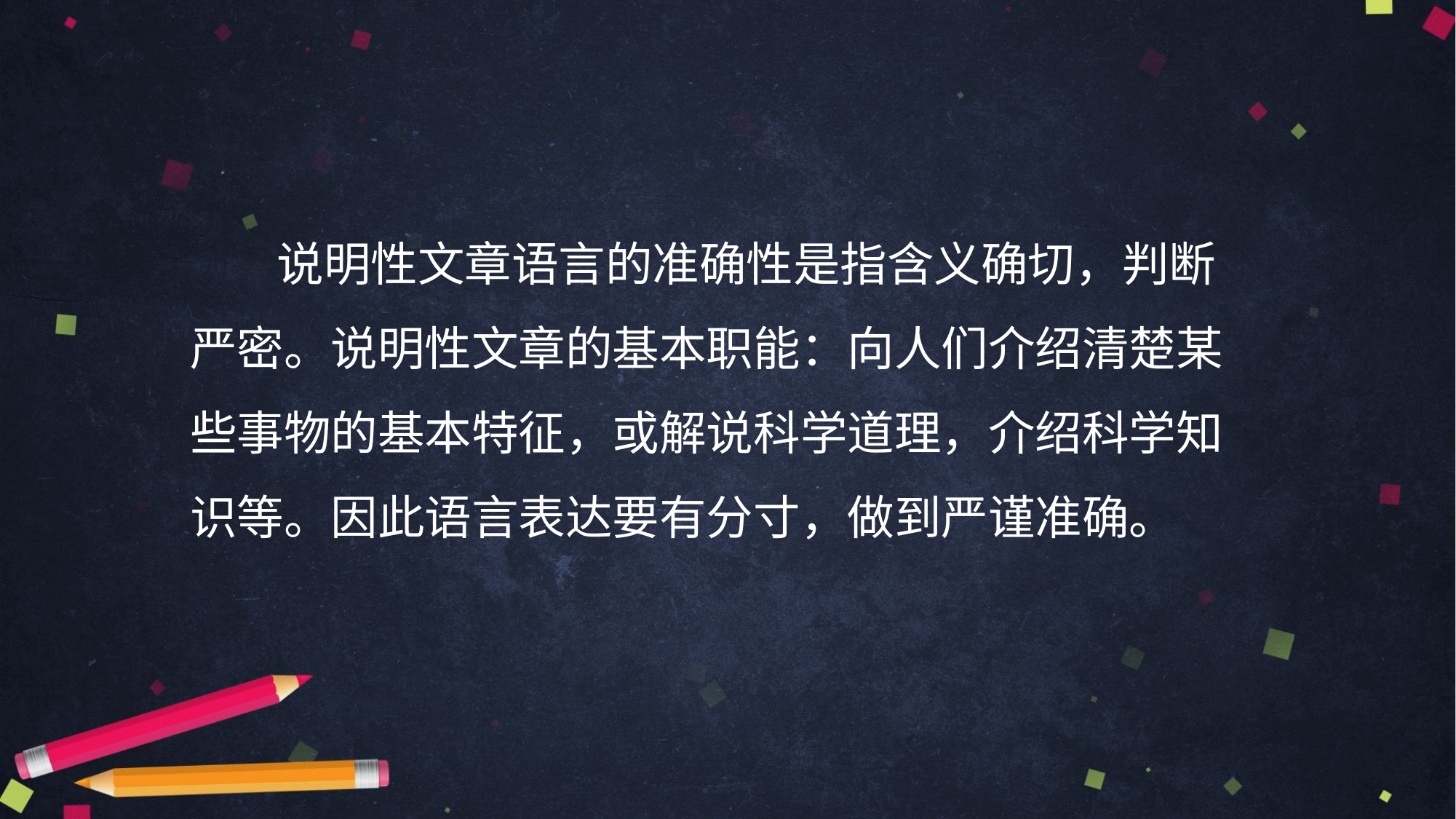

说明性文章语言的准确性是指含义确切，判断严密。说明性文章的基本职能：向人们介绍清楚某些事物的基本特征，或解说科学道理，介绍科学知识等。因此语言表达要有分寸，做到严谨准确。